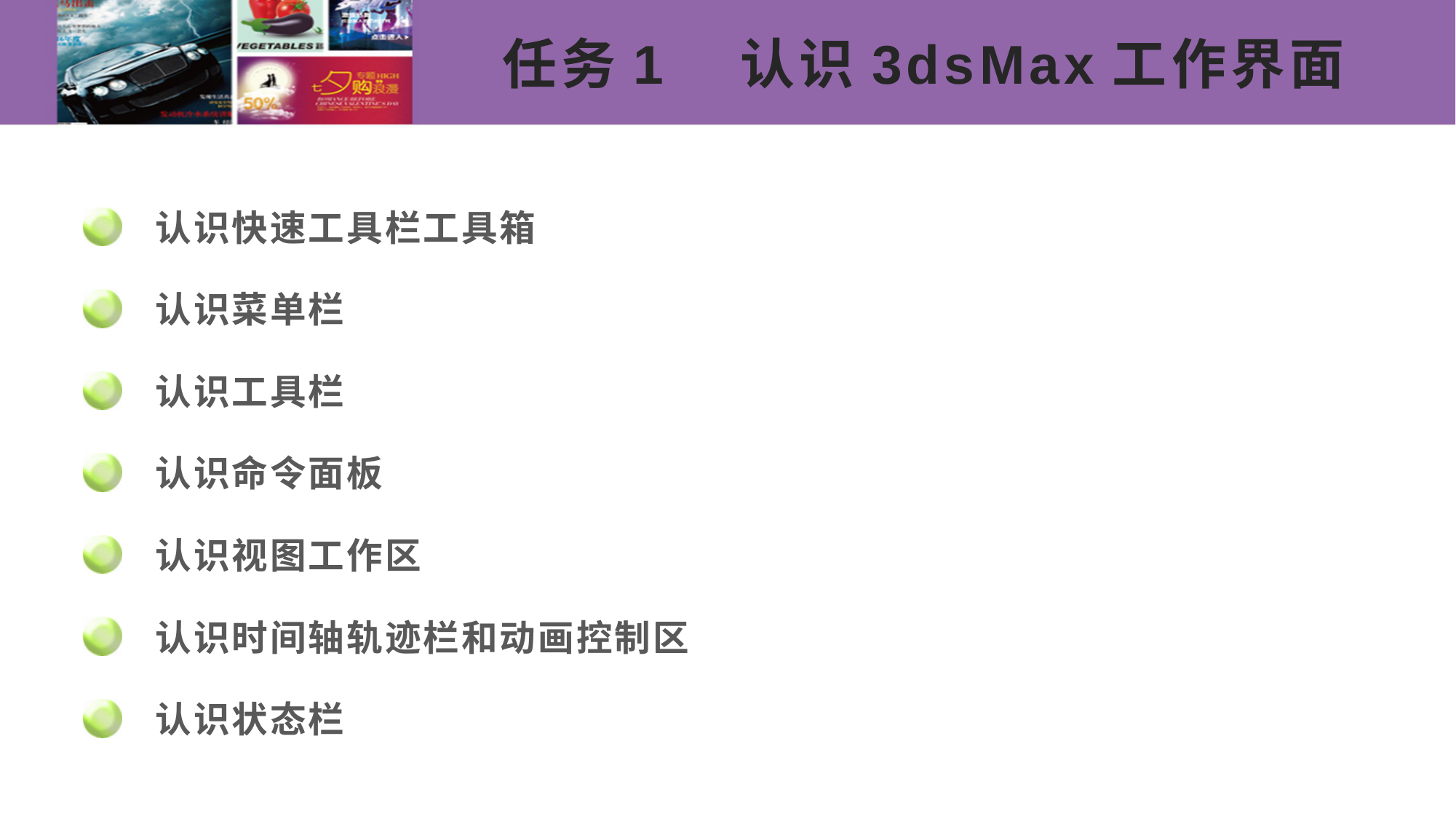

# 任务1　认识3dsMax工作界面
认识快速工具栏工具箱
认识菜单栏
认识工具栏
认识命令面板
认识视图工作区
认识时间轴轨迹栏和动画控制区
认识状态栏